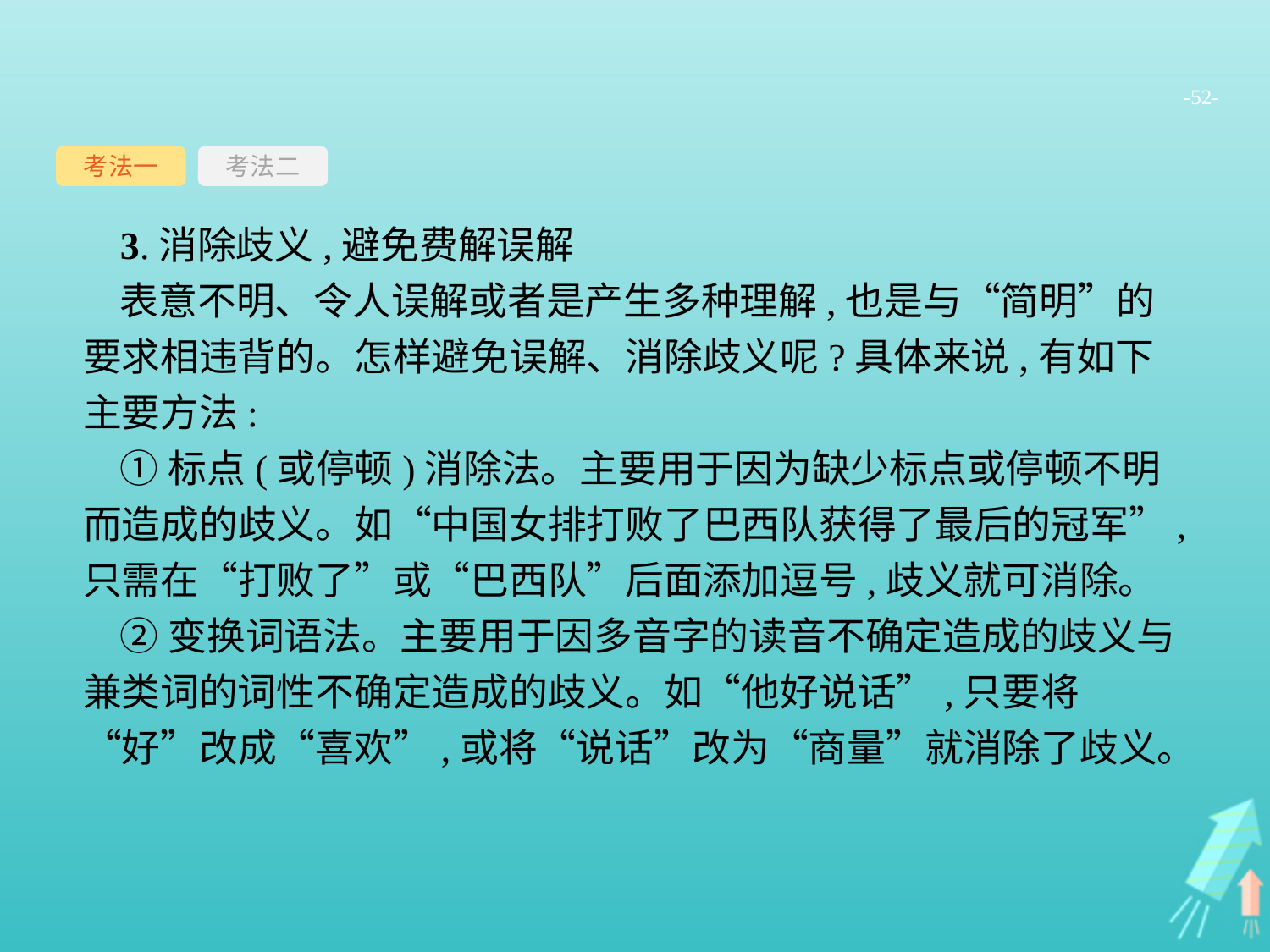

-52-
考法一
考法二
3.消除歧义,避免费解误解
表意不明、令人误解或者是产生多种理解,也是与“简明”的要求相违背的。怎样避免误解、消除歧义呢?具体来说,有如下主要方法:
①标点(或停顿)消除法。主要用于因为缺少标点或停顿不明而造成的歧义。如“中国女排打败了巴西队获得了最后的冠军”,只需在“打败了”或“巴西队”后面添加逗号,歧义就可消除。
②变换词语法。主要用于因多音字的读音不确定造成的歧义与兼类词的词性不确定造成的歧义。如“他好说话”,只要将“好”改成“喜欢”,或将“说话”改为“商量”就消除了歧义。